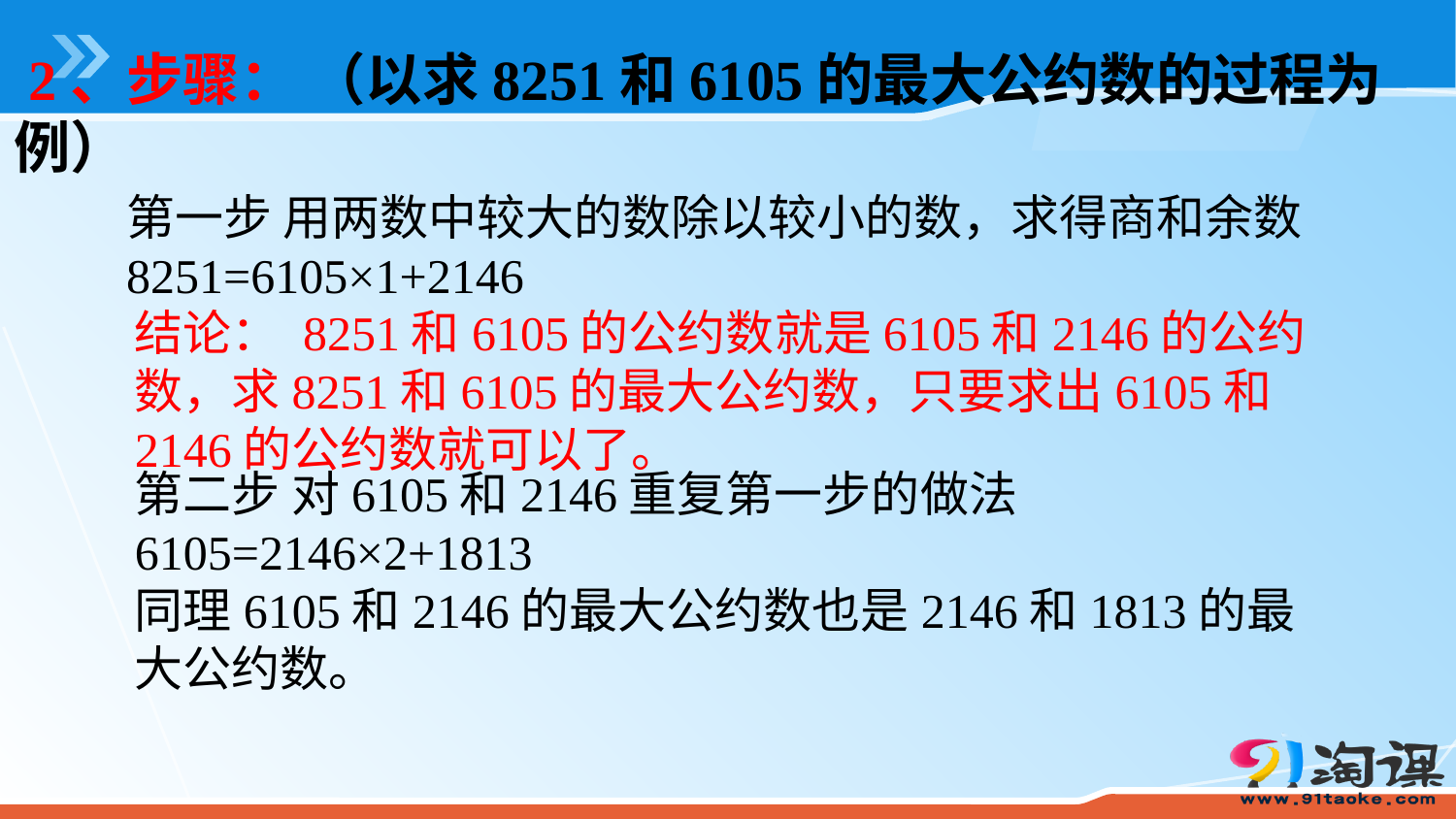

2、步骤： （以求8251和6105的最大公约数的过程为例）

第一步 用两数中较大的数除以较小的数，求得商和余数
8251=6105×1+2146
结论： 8251和6105的公约数就是6105和2146的公约数，求8251和6105的最大公约数，只要求出6105和2146的公约数就可以了。
第二步 对6105和2146重复第一步的做法
6105=2146×2+1813
同理6105和2146的最大公约数也是2146和1813的最大公约数。